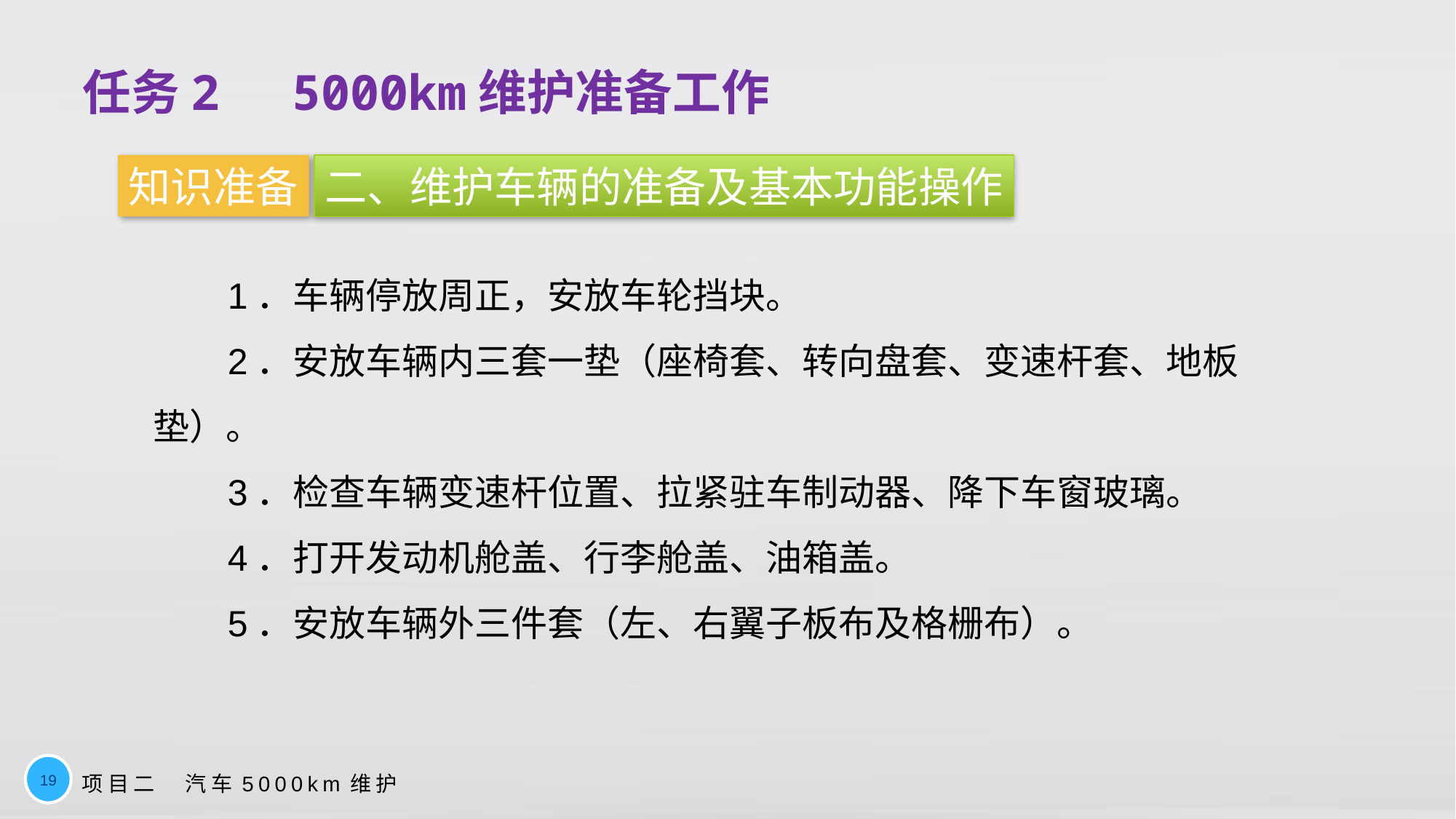

任务2　5000km维护准备工作
知识准备
二、维护车辆的准备及基本功能操作
1．车辆停放周正，安放车轮挡块。
2．安放车辆内三套一垫（座椅套、转向盘套、变速杆套、地板垫）。
3．检查车辆变速杆位置、拉紧驻车制动器、降下车窗玻璃。
4．打开发动机舱盖、行李舱盖、油箱盖。
5．安放车辆外三件套（左、右翼子板布及格栅布）。
19